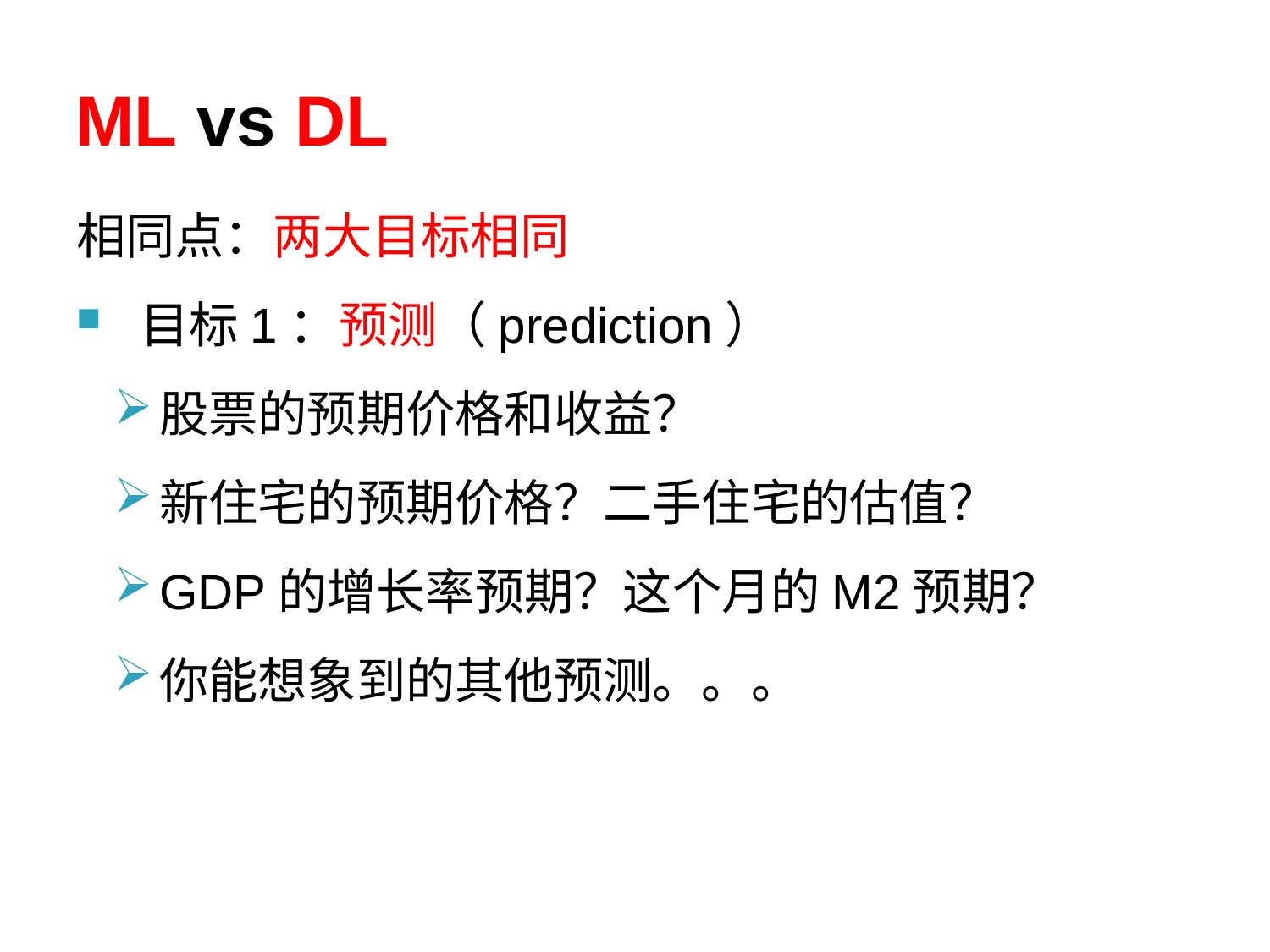

# ML vs DL
相同点：两大目标相同
目标1：预测（prediction）
股票的预期价格和收益？
新住宅的预期价格？二手住宅的估值？
GDP的增长率预期？这个月的M2预期？
你能想象到的其他预测。。。